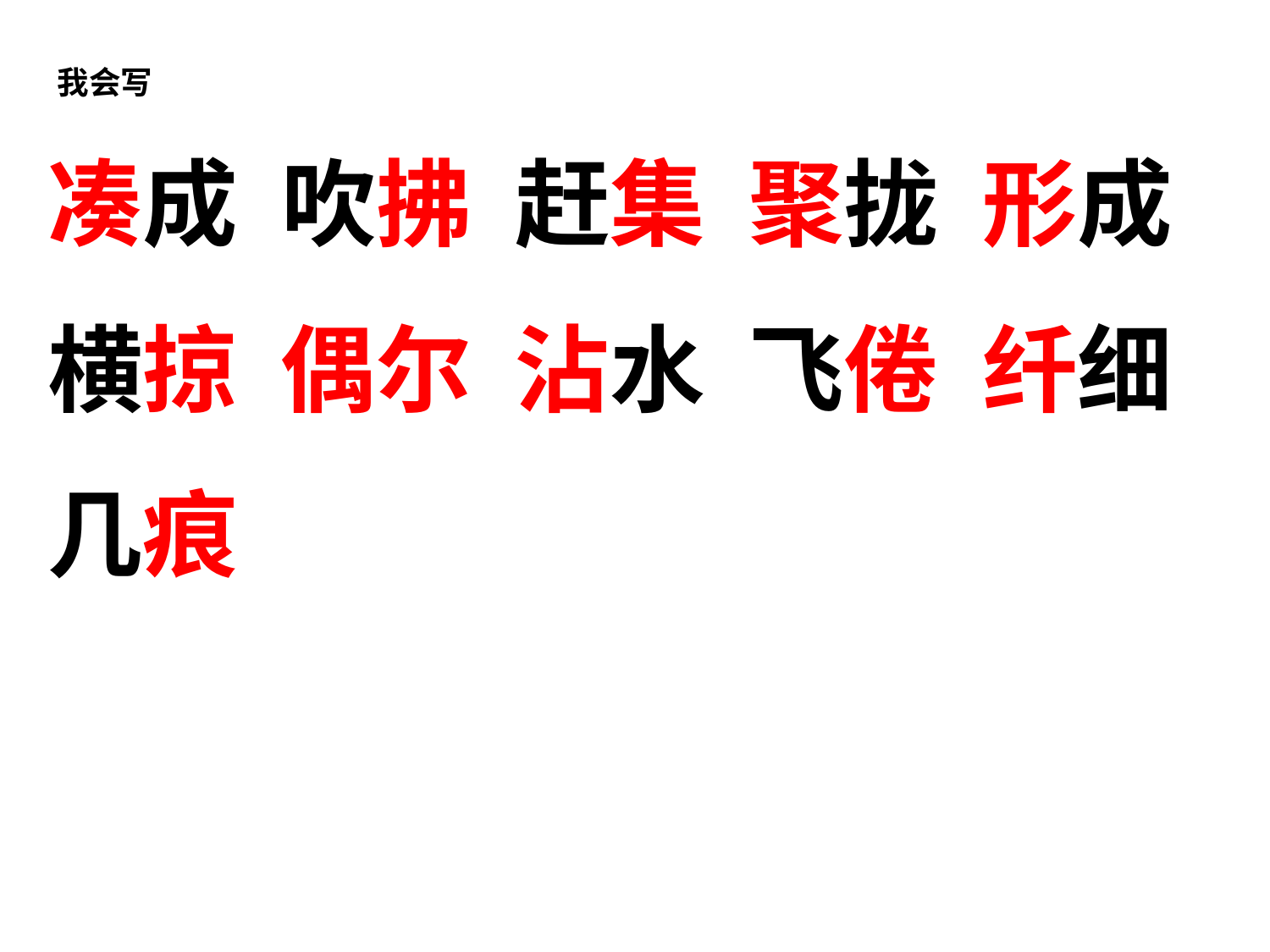

我会写
凑成  吹拂  赶集  聚拢  形成  横掠  偶尔  沾水  飞倦  纤细  几痕